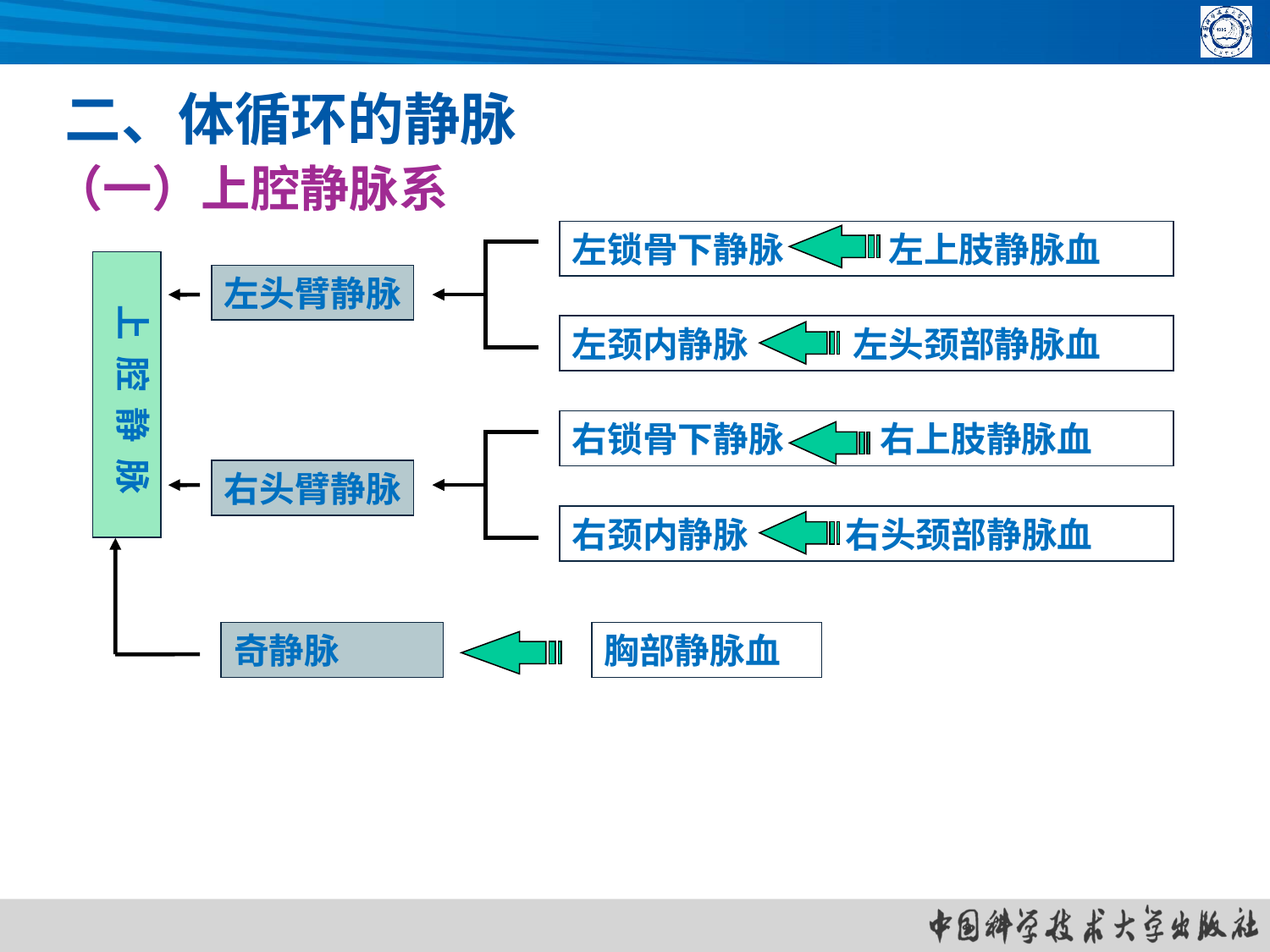

二、体循环的静脉
（一）上腔静脉系
左锁骨下静脉             左上肢静脉血

    上  腔  静  脉
左头臂静脉

左颈内静脉             左头颈部静脉血

右锁骨下静脉            右上肢静脉血

右头臂静脉

右颈内静脉            右头颈部静脉血

奇静脉
胸部静脉血